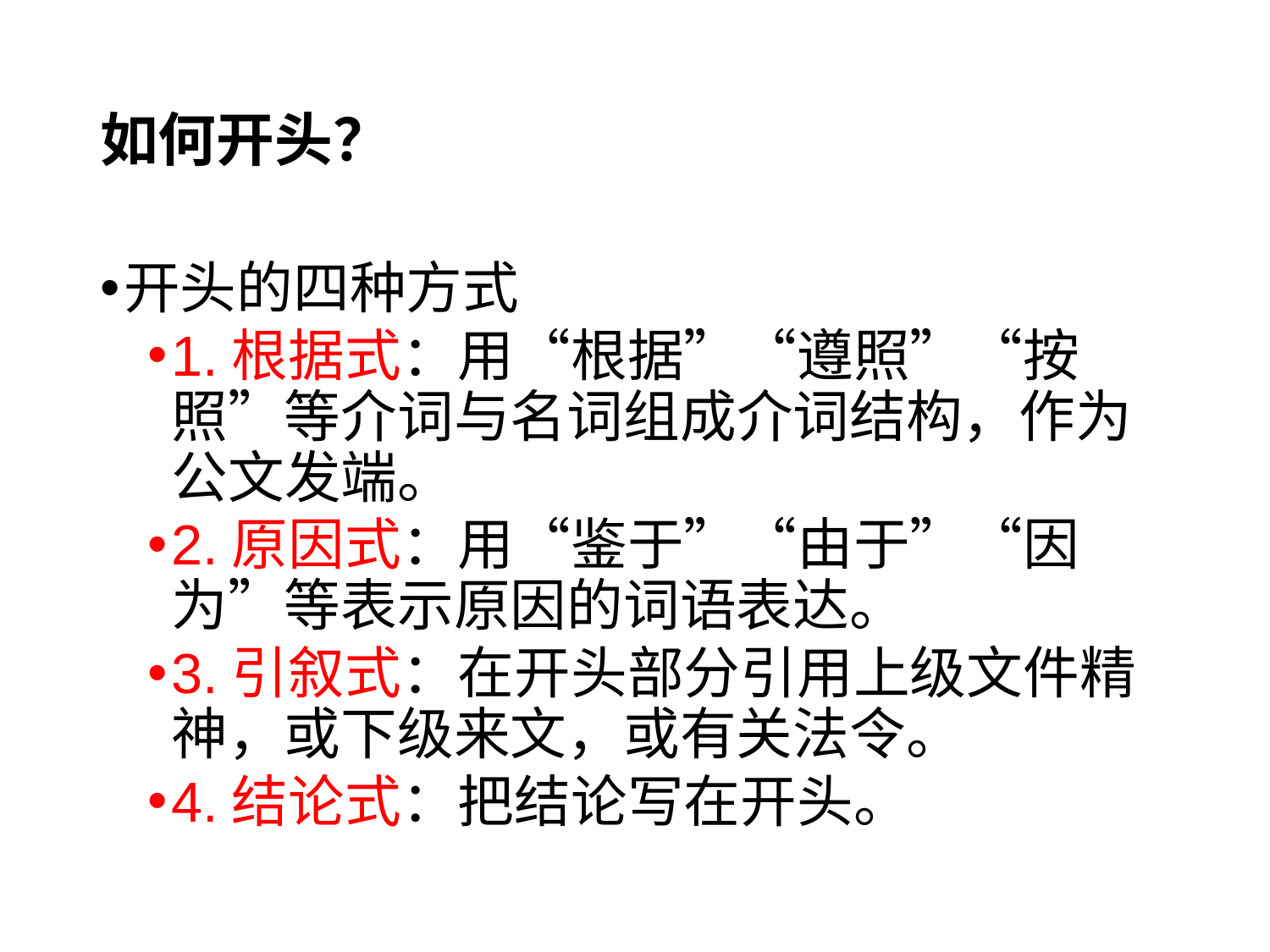

# 如何开头？
开头的四种方式
1.根据式：用“根据”“遵照”“按照”等介词与名词组成介词结构，作为公文发端。
2.原因式：用“鉴于”“由于”“因为”等表示原因的词语表达。
3.引叙式：在开头部分引用上级文件精神，或下级来文，或有关法令。
4.结论式：把结论写在开头。